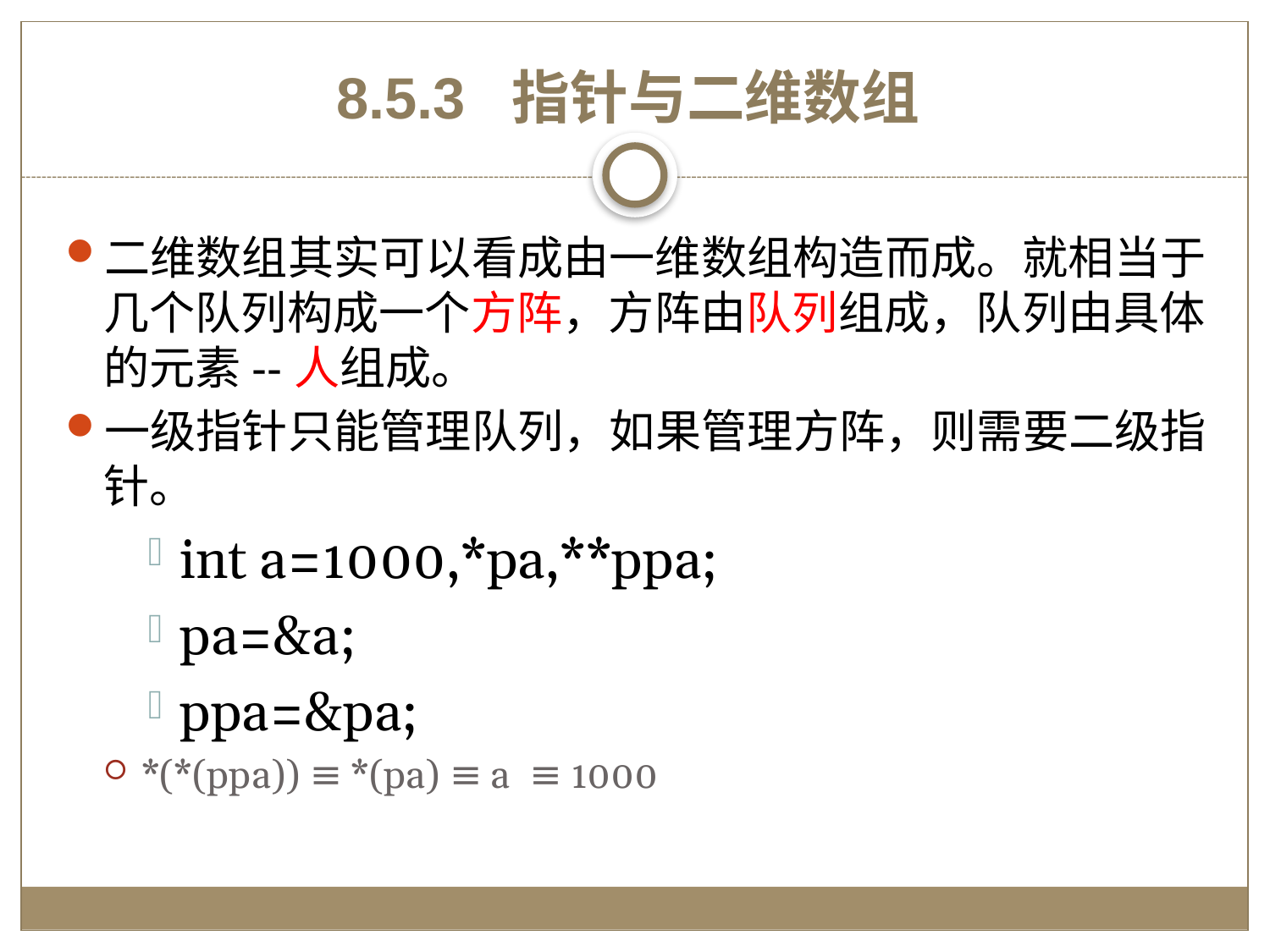

# 8.5.3  指针与二维数组
二维数组其实可以看成由一维数组构造而成。就相当于几个队列构成一个方阵，方阵由队列组成，队列由具体的元素--人组成。
一级指针只能管理队列，如果管理方阵，则需要二级指针。
int a=1000,*pa,**ppa;
pa=&a;
ppa=&pa;
*(*(ppa)) ≡ *(pa) ≡ a  ≡ 1000